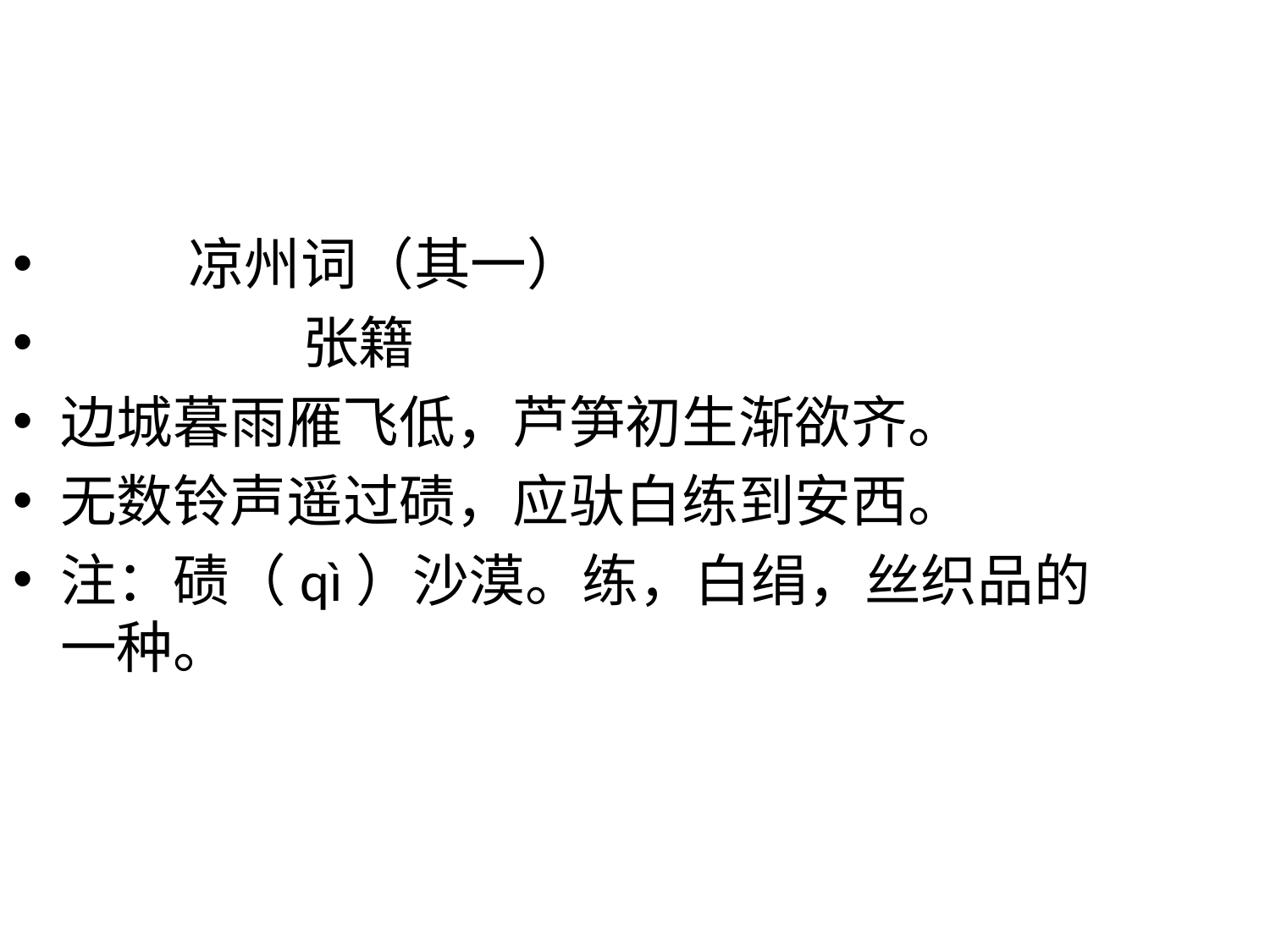

凉州词（其一）
                  张籍
边城暮雨雁飞低，芦笋初生渐欲齐。
无数铃声遥过碛，应驮白练到安西。
注：碛（qì）沙漠。练，白绢，丝织品的一种。